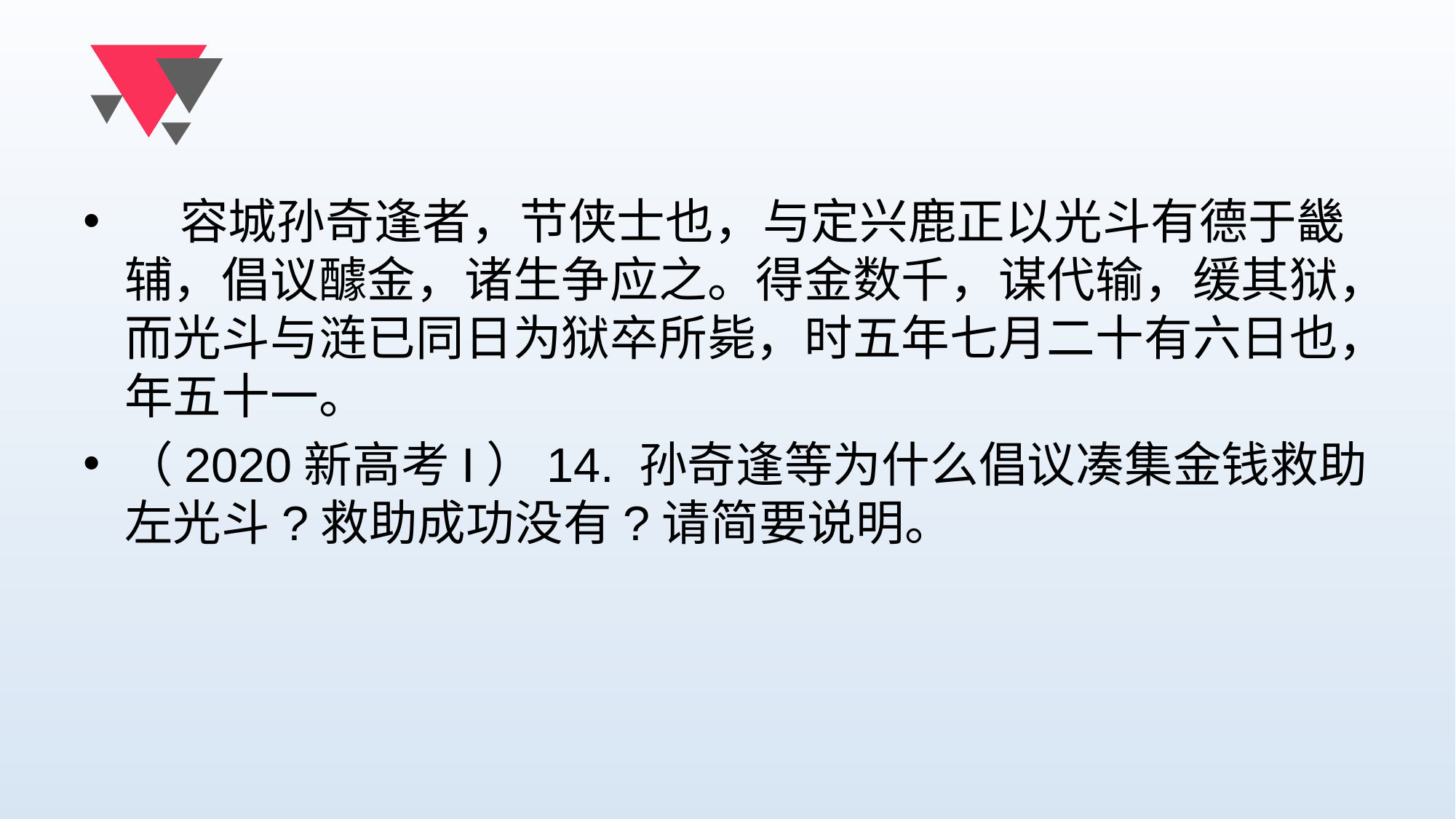

#
    容城孙奇逢者，节侠士也，与定兴鹿正以光斗有德于畿辅，倡议醵金，诸生争应之。得金数千，谋代输，缓其狱，而光斗与涟已同日为狱卒所毙，时五年七月二十有六日也，年五十一。
（2020新高考I）14. 孙奇逢等为什么倡议凑集金钱救助左光斗?救助成功没有?请简要说明。